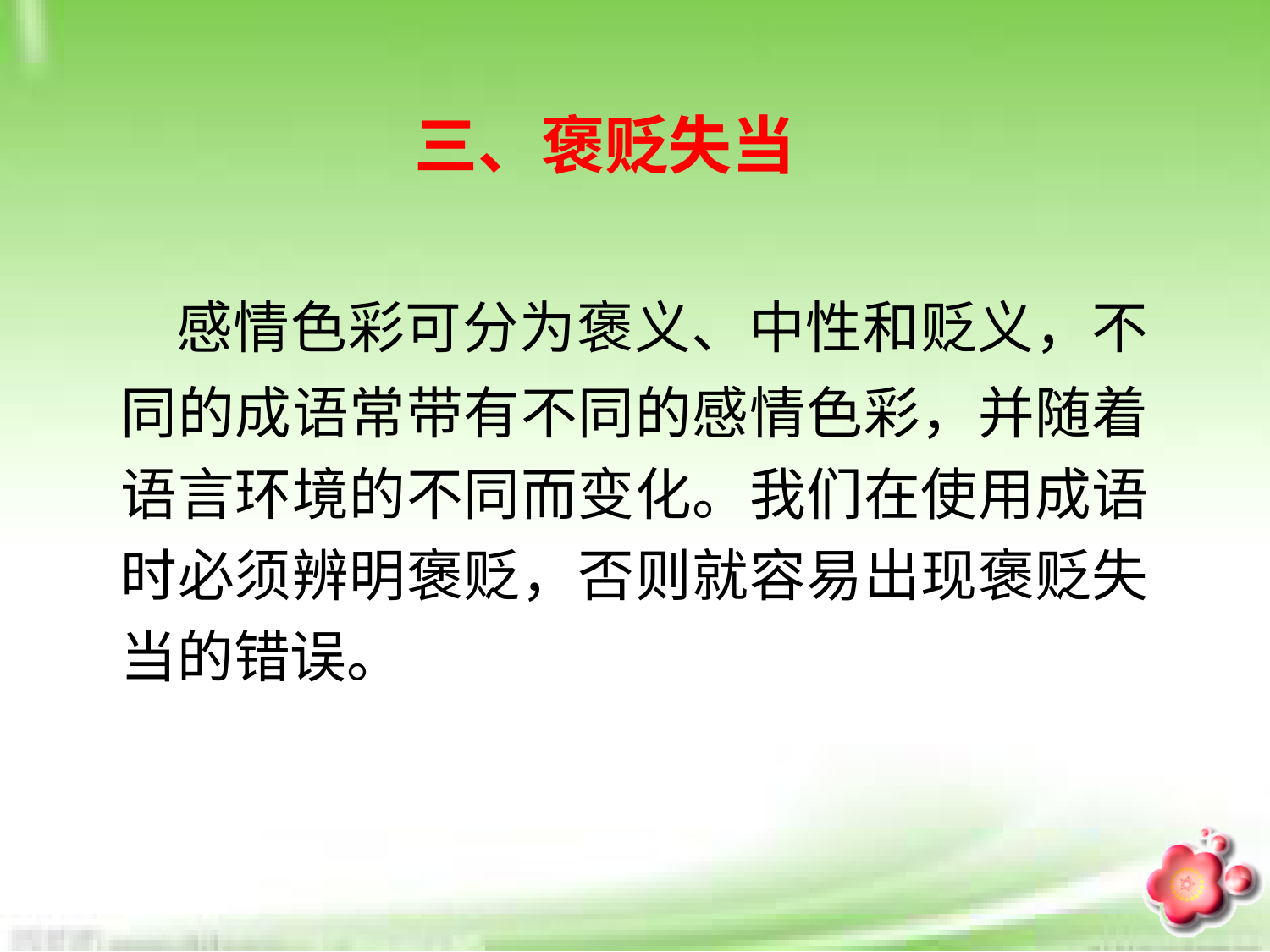

三、褒贬失当
  感情色彩可分为褒义、中性和贬义，不同的成语常带有不同的感情色彩，并随着语言环境的不同而变化。我们在使用成语时必须辨明褒贬，否则就容易出现褒贬失当的错误。